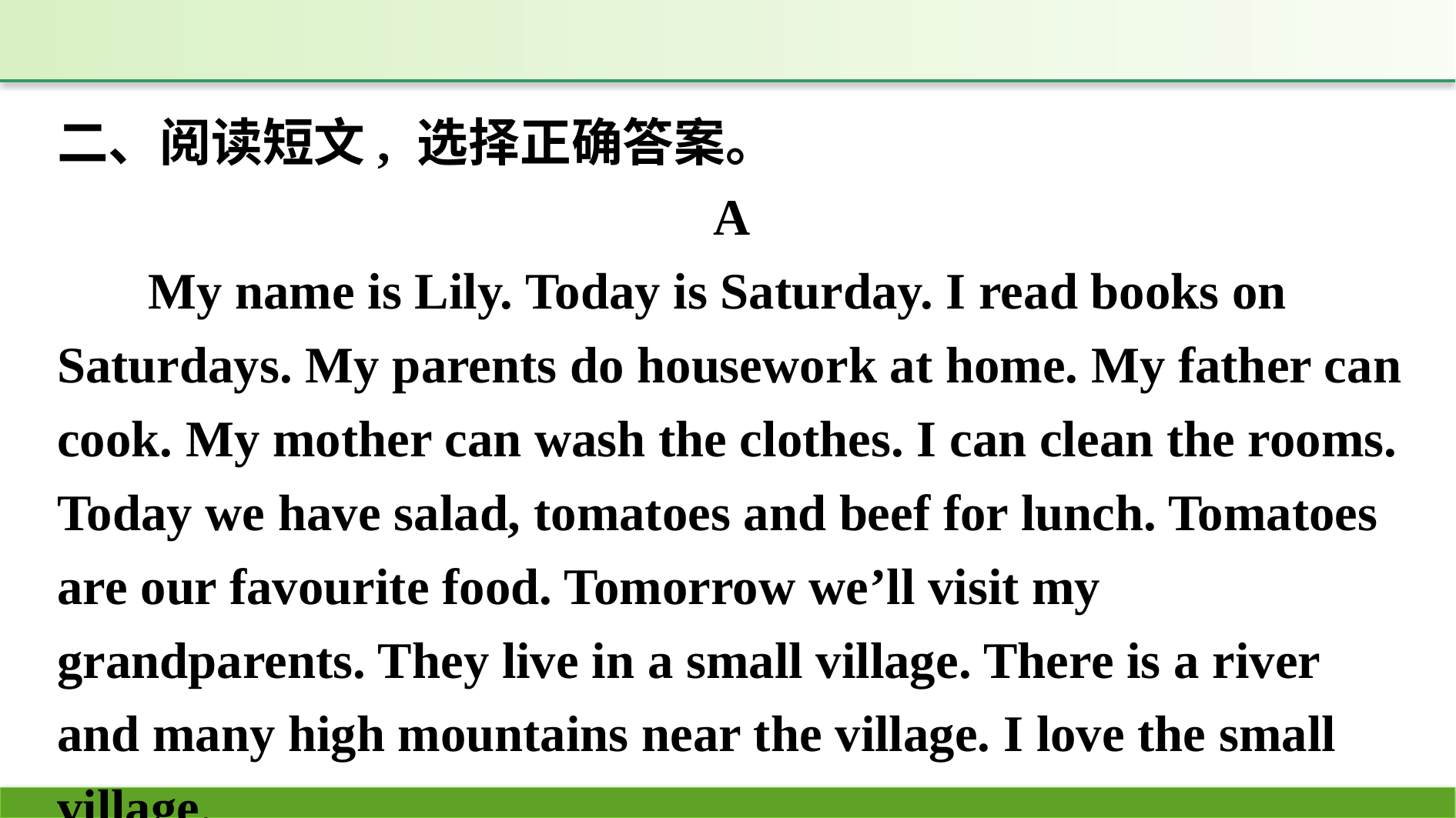

二、阅读短文, 选择正确答案。
A
My name is Lily. Today is Saturday. I read books on Saturdays. My parents do housework at home. My father can cook. My mother can wash the clothes. I can clean the rooms. Today we have salad, tomatoes and beef for lunch. Tomatoes are our favourite food. Tomorrow we’ll visit my grandparents. They live in a small village. There is a river and many high mountains near the village. I love the small village.